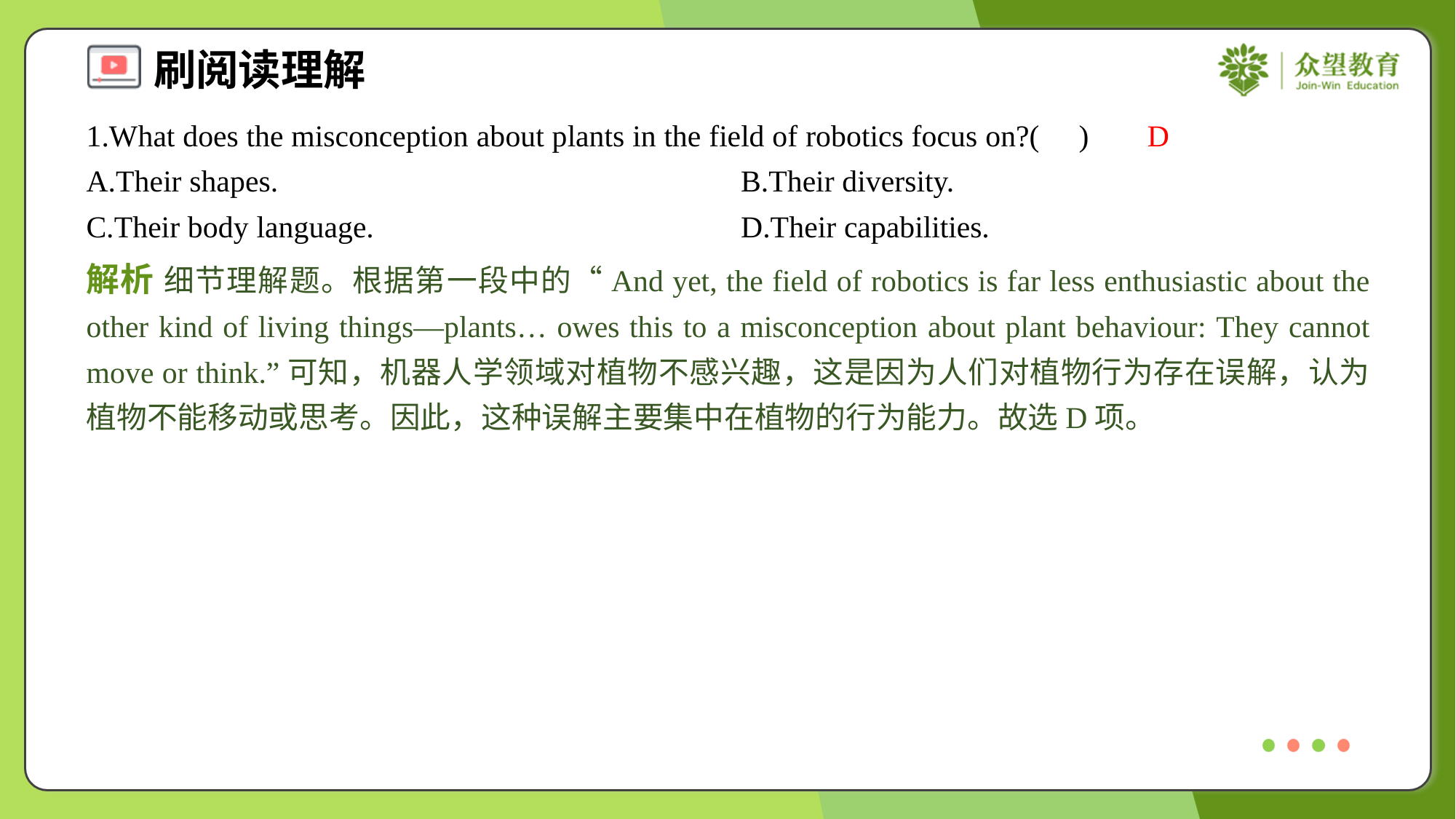

1.What does the misconception about plants in the field of robotics focus on?(     )
D
A.Their shapes.	B.Their diversity.
C.Their body language.	D.Their capabilities.
解析 细节理解题。根据第一段中的“And yet, the field of robotics is far less enthusiastic about the other kind of living things—plants… owes this to a misconception about plant behaviour: They cannot move or think.”可知，机器人学领域对植物不感兴趣，这是因为人们对植物行为存在误解，认为植物不能移动或思考。因此，这种误解主要集中在植物的行为能力。故选D项。